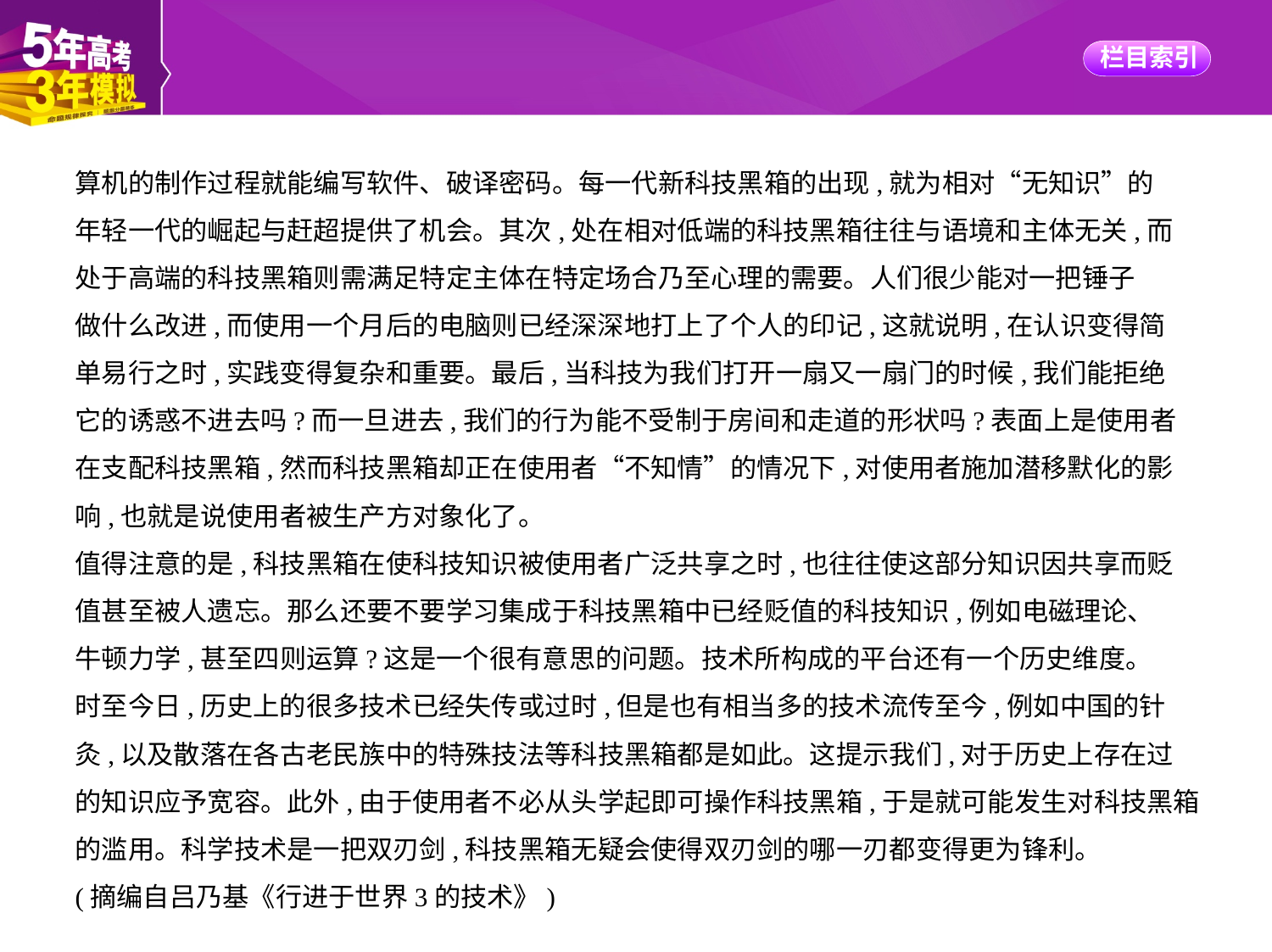

算机的制作过程就能编写软件、破译密码。每一代新科技黑箱的出现,就为相对“无知识”的
年轻一代的崛起与赶超提供了机会。其次,处在相对低端的科技黑箱往往与语境和主体无关,而
处于高端的科技黑箱则需满足特定主体在特定场合乃至心理的需要。人们很少能对一把锤子
做什么改进,而使用一个月后的电脑则已经深深地打上了个人的印记,这就说明,在认识变得简
单易行之时,实践变得复杂和重要。最后,当科技为我们打开一扇又一扇门的时候,我们能拒绝
它的诱惑不进去吗?而一旦进去,我们的行为能不受制于房间和走道的形状吗?表面上是使用者
在支配科技黑箱,然而科技黑箱却正在使用者“不知情”的情况下,对使用者施加潜移默化的影
响,也就是说使用者被生产方对象化了。
值得注意的是,科技黑箱在使科技知识被使用者广泛共享之时,也往往使这部分知识因共享而贬
值甚至被人遗忘。那么还要不要学习集成于科技黑箱中已经贬值的科技知识,例如电磁理论、
牛顿力学,甚至四则运算?这是一个很有意思的问题。技术所构成的平台还有一个历史维度。
时至今日,历史上的很多技术已经失传或过时,但是也有相当多的技术流传至今,例如中国的针
灸,以及散落在各古老民族中的特殊技法等科技黑箱都是如此。这提示我们,对于历史上存在过
的知识应予宽容。此外,由于使用者不必从头学起即可操作科技黑箱,于是就可能发生对科技黑箱的滥用。科学技术是一把双刃剑,科技黑箱无疑会使得双刃剑的哪一刃都变得更为锋利。
(摘编自吕乃基《行进于世界3的技术》)